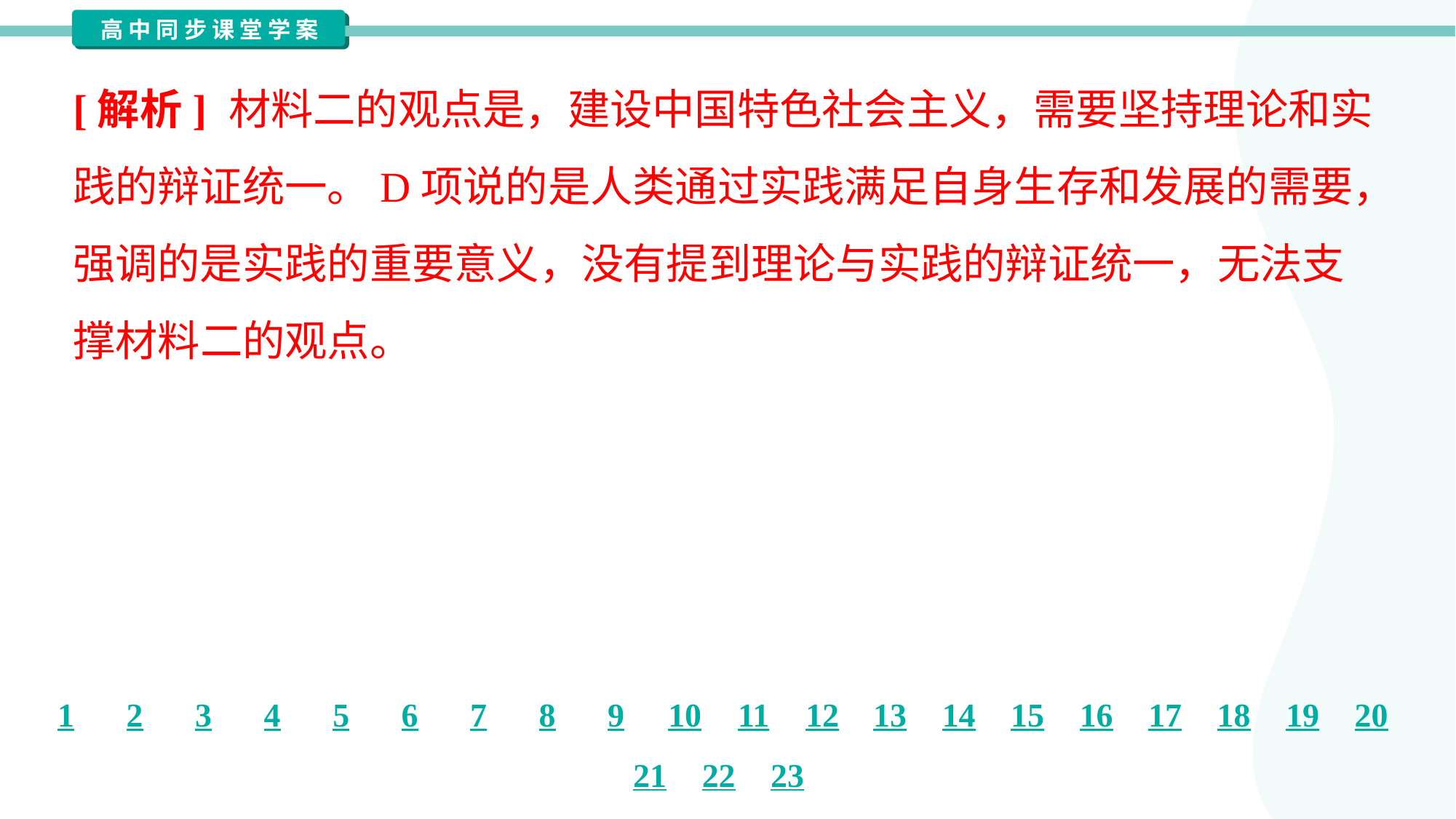

[解析] 材料二的观点是，建设中国特色社会主义，需要坚持理论和实
践的辩证统一。D项说的是人类通过实践满足自身生存和发展的需要，
强调的是实践的重要意义，没有提到理论与实践的辩证统一，无法支
撑材料二的观点。